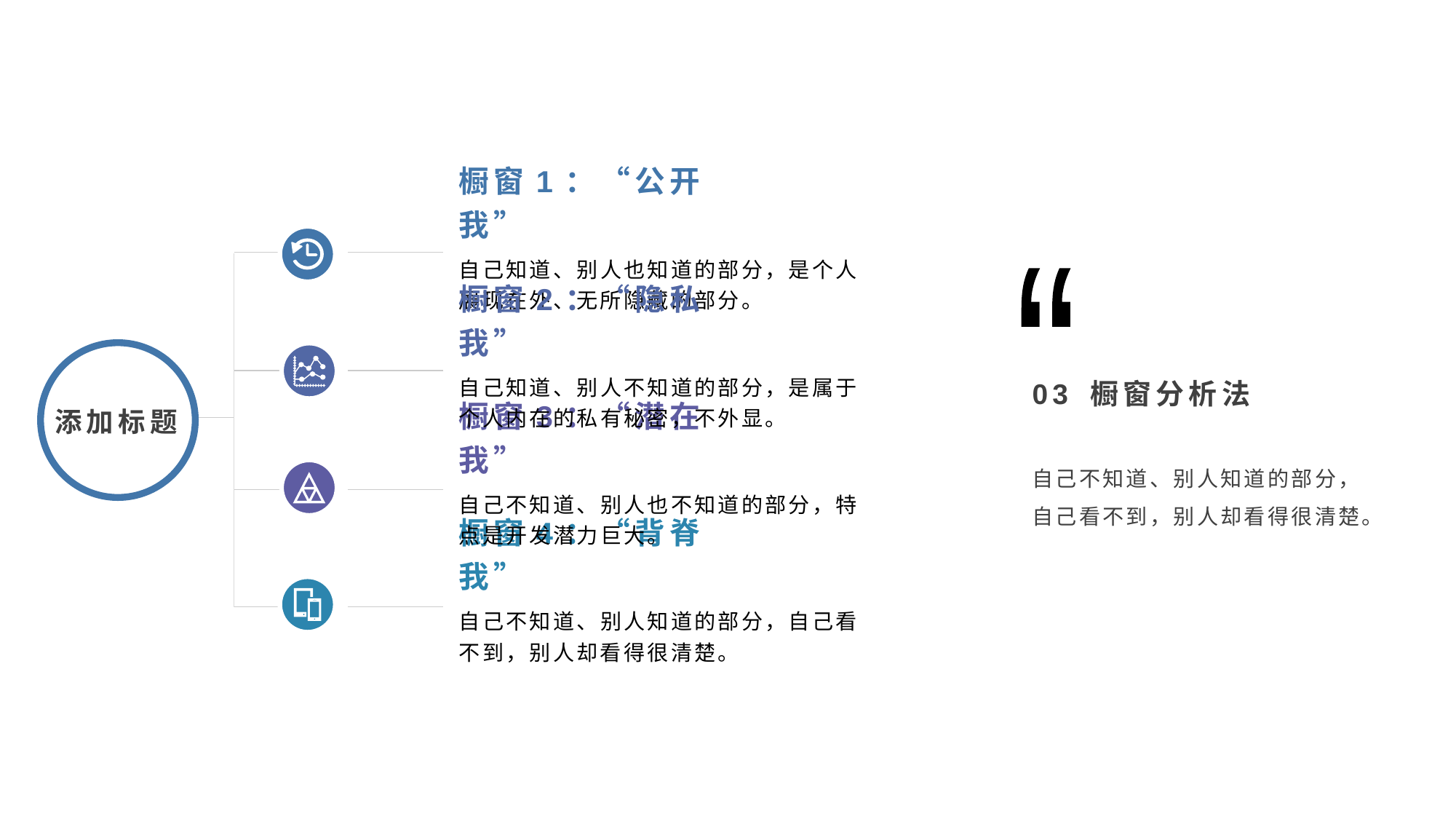

橱窗1：“公开我”

自己知道、别人也知道的部分，是个人展现在外、无所隐藏的部分。
“
橱窗2：“隐私我”

03 橱窗分析法

自己知道、别人不知道的部分，是属于个人内在的私有秘密，不外显。
添加标题
橱窗3：“潜在我”
自己不知道、别人知道的部分，自己看不到，别人却看得很清楚。

自己不知道、别人也不知道的部分，特点是开发潜力巨大。
橱窗4：“背脊我”

自己不知道、别人知道的部分，自己看不到，别人却看得很清楚。